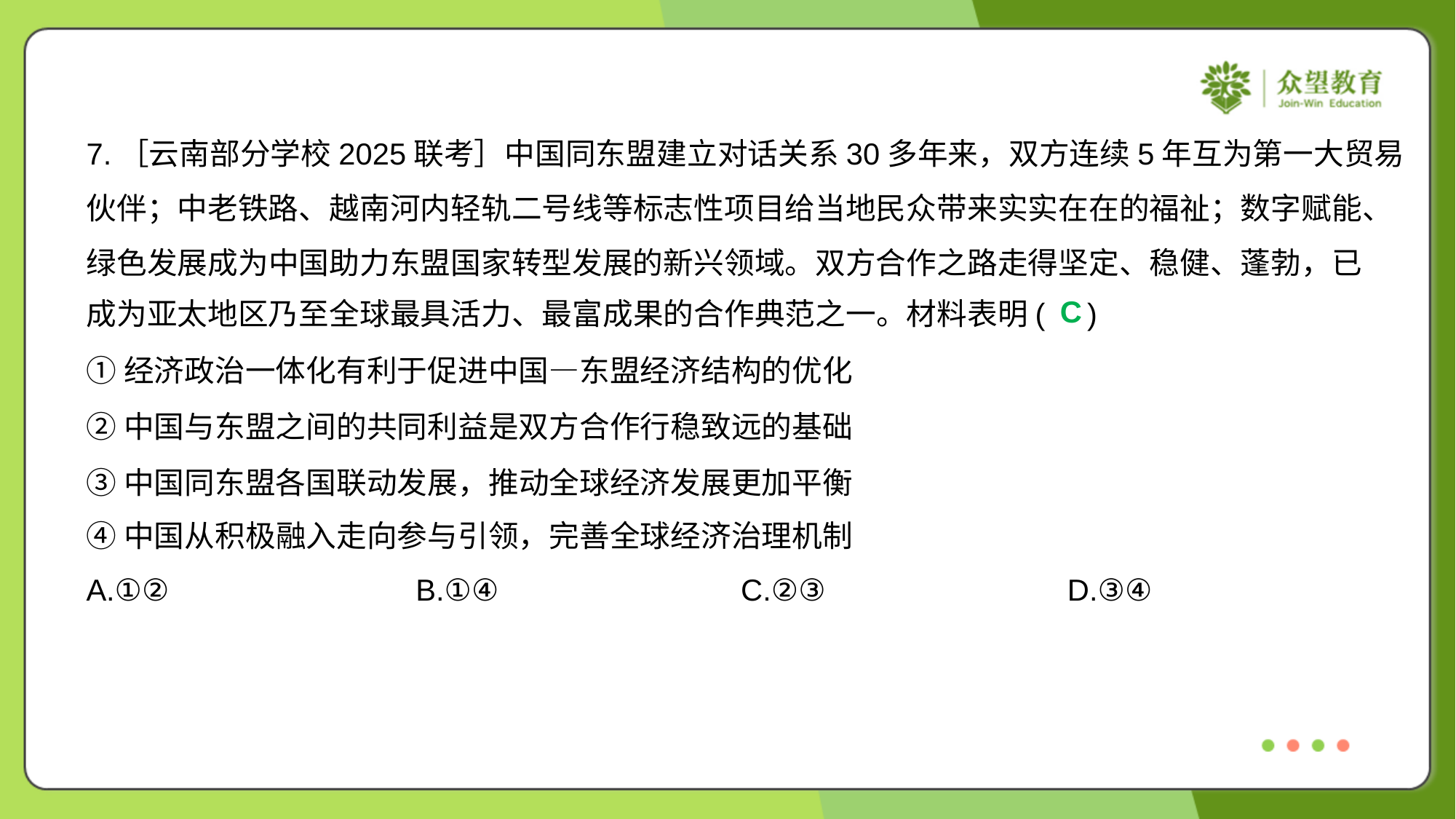

7.［云南部分学校2025联考］中国同东盟建立对话关系30多年来，双方连续5年互为第一大贸易
伙伴；中老铁路、越南河内轻轨二号线等标志性项目给当地民众带来实实在在的福祉；数字赋能、
绿色发展成为中国助力东盟国家转型发展的新兴领域。双方合作之路走得坚定、稳健、蓬勃，已
成为亚太地区乃至全球最具活力、最富成果的合作典范之一。材料表明(     )
C
①经济政治一体化有利于促进中国—东盟经济结构的优化
②中国与东盟之间的共同利益是双方合作行稳致远的基础
③中国同东盟各国联动发展，推动全球经济发展更加平衡
④中国从积极融入走向参与引领，完善全球经济治理机制
A.①②	B.①④	C.②③	D.③④